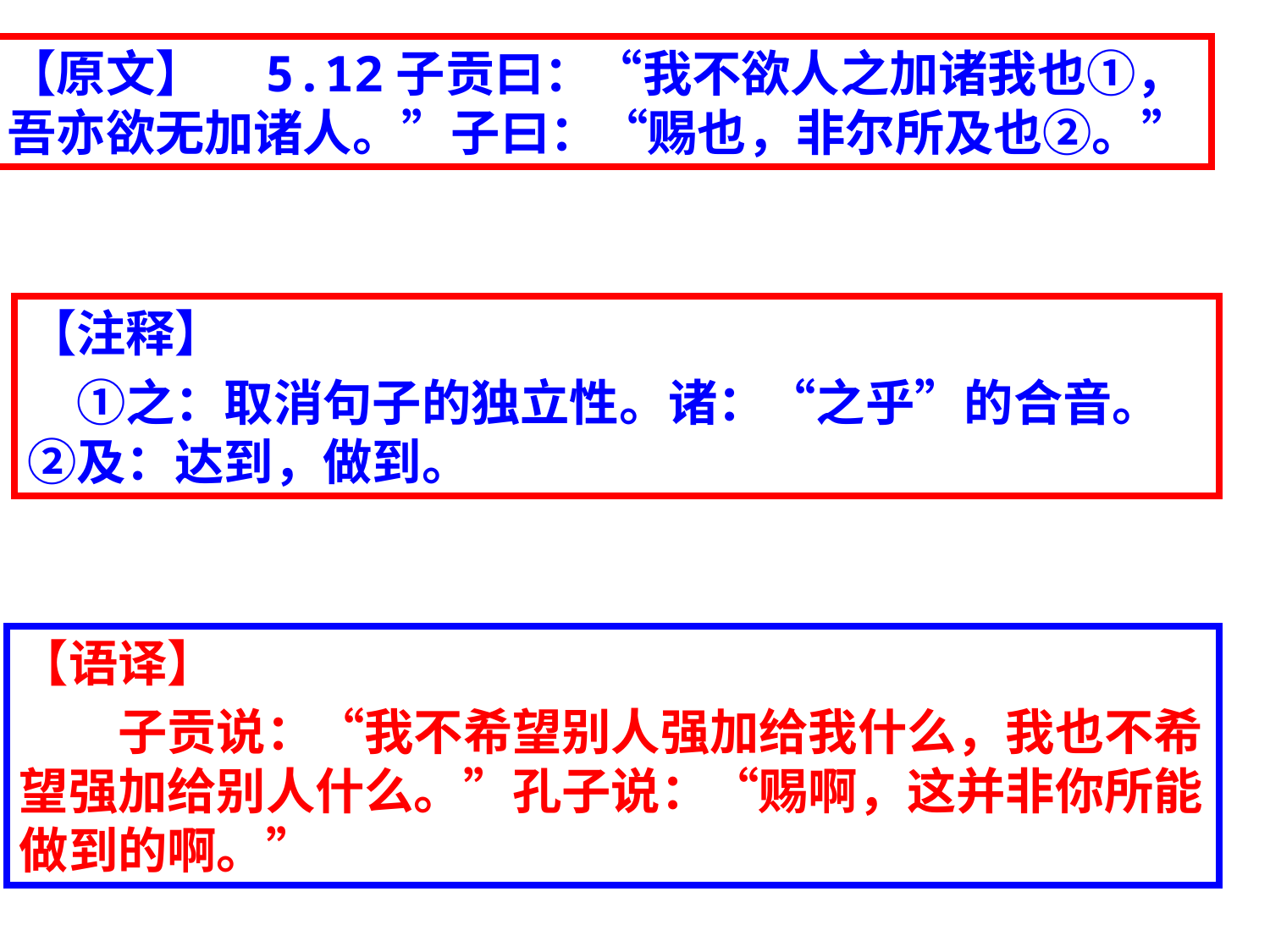

【原文】　5.12子贡曰：“我不欲人之加诸我也①，吾亦欲无加诸人。”子曰：“赐也，非尔所及也②。”
【注释】
　①之：取消句子的独立性。诸：“之乎”的合音。  ②及：达到，做到。
【语译】
　　子贡说：“我不希望别人强加给我什么，我也不希望强加给别人什么。”孔子说：“赐啊，这并非你所能做到的啊。”